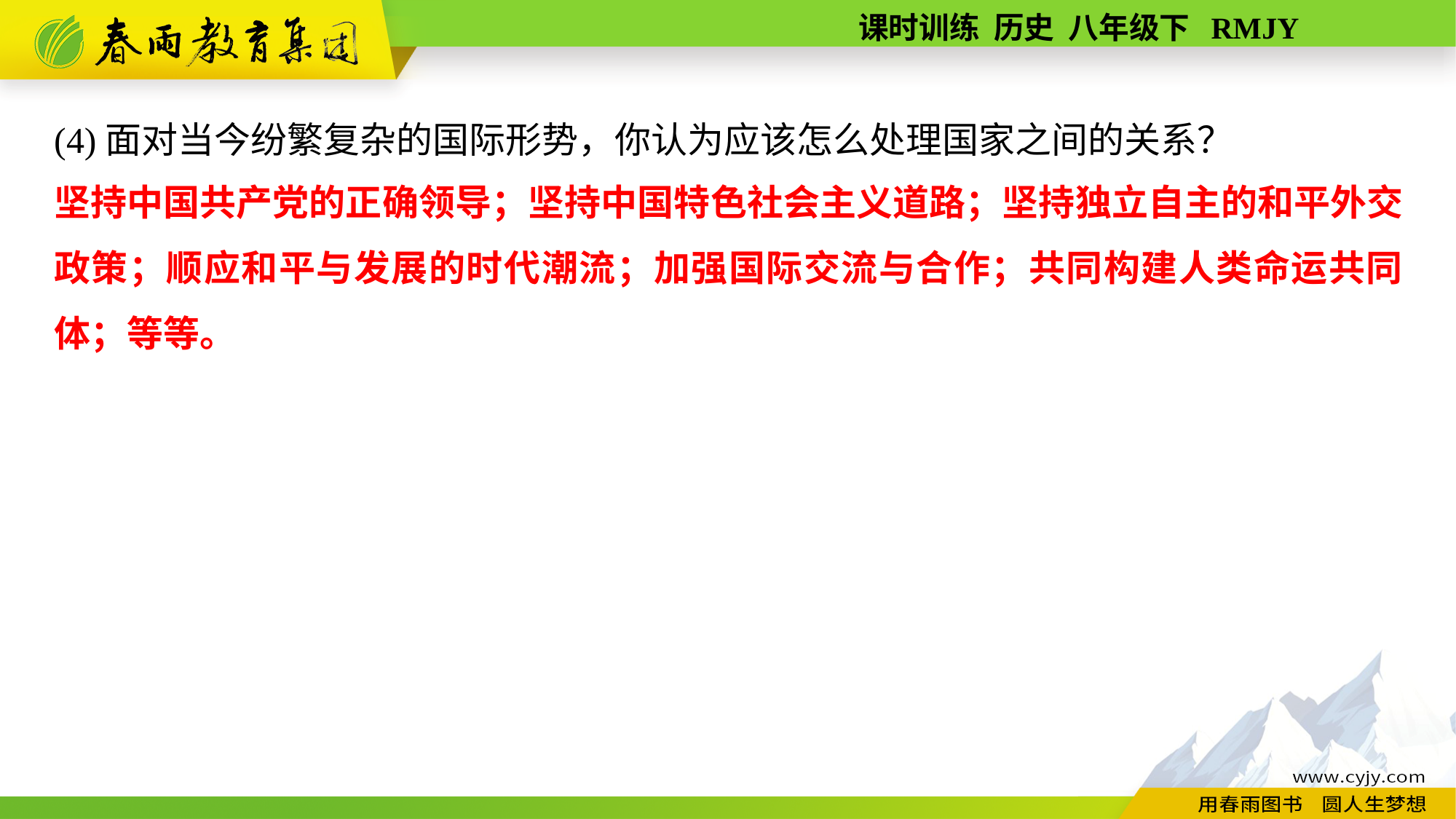

(4)面对当今纷繁复杂的国际形势，你认为应该怎么处理国家之间的关系？
坚持中国共产党的正确领导；坚持中国特色社会主义道路；坚持独立自主的和平外交政策；顺应和平与发展的时代潮流；加强国际交流与合作；共同构建人类命运共同体；等等。